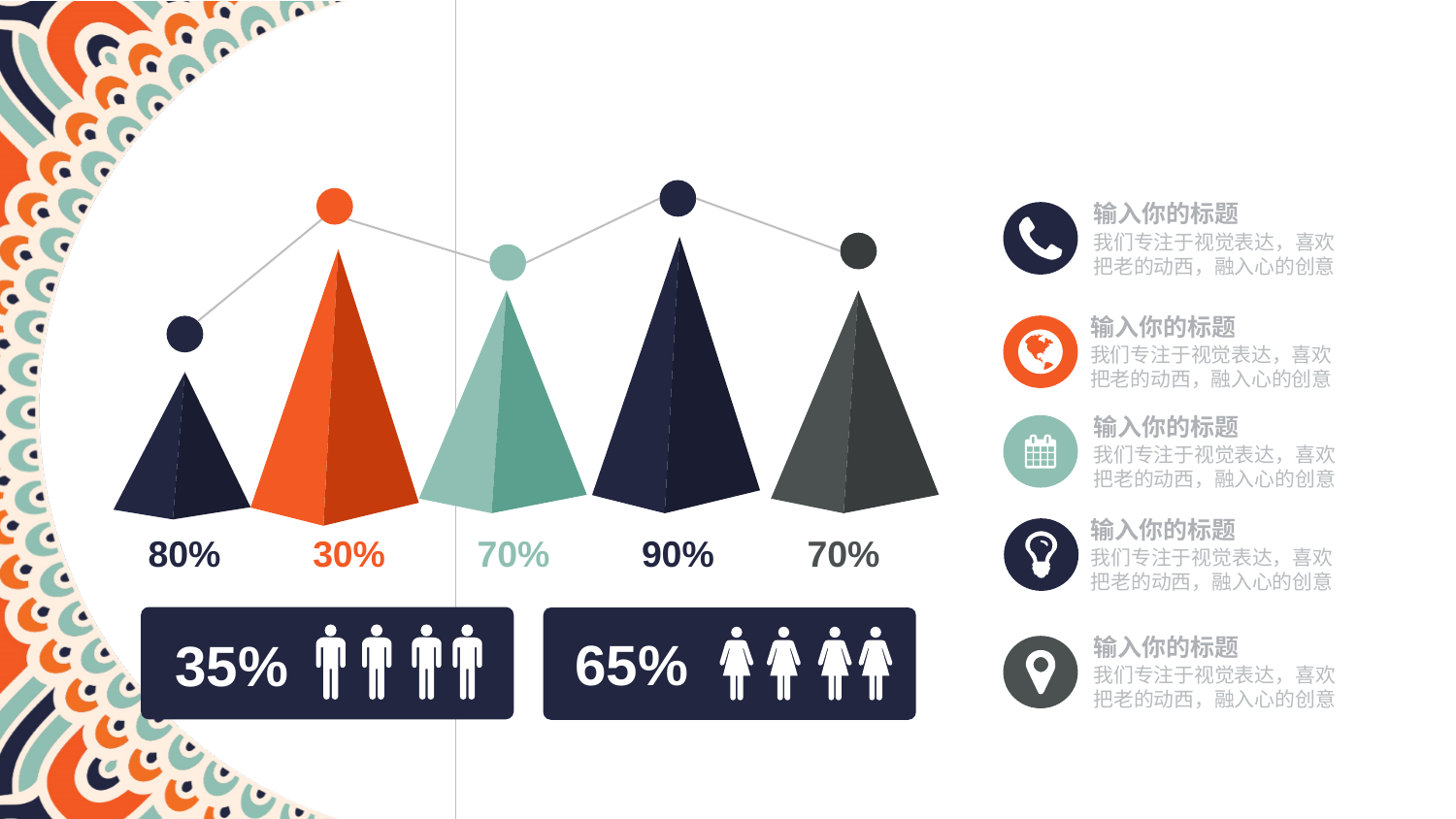

输入你的标题
我们专注于视觉表达，喜欢把老的动西，融入心的创意

输入你的标题
我们专注于视觉表达，喜欢把老的动西，融入心的创意

输入你的标题
我们专注于视觉表达，喜欢把老的动西，融入心的创意

输入你的标题
我们专注于视觉表达，喜欢把老的动西，融入心的创意

80%
30%
70%
90%
70%

65%
35%
输入你的标题
我们专注于视觉表达，喜欢把老的动西，融入心的创意